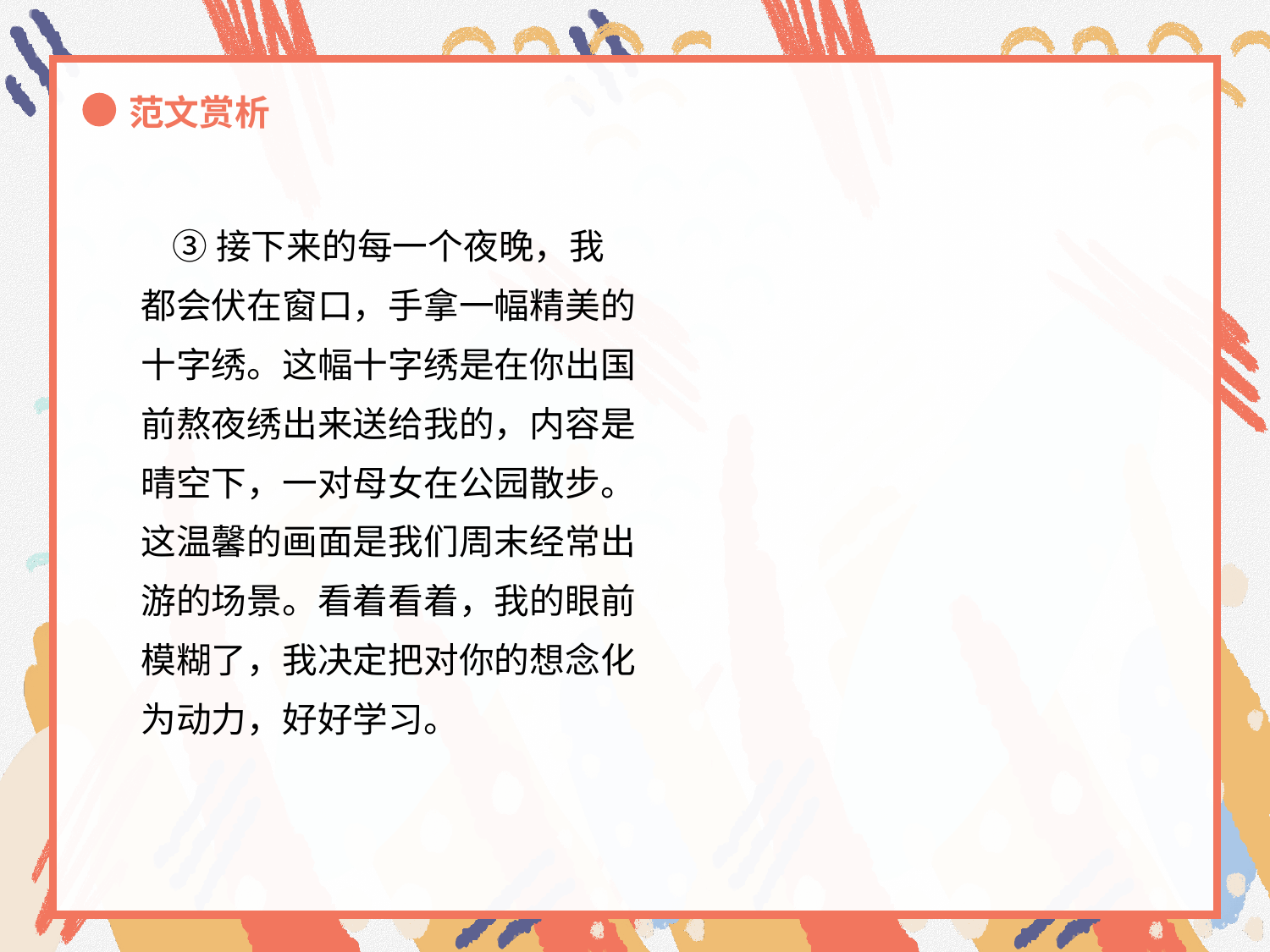

范文赏析

    ③接下来的每一个夜晚，我
都会伏在窗口，手拿一幅精美的
十字绣。这幅十字绣是在你出国
前熬夜绣出来送给我的，内容是
晴空下，一对母女在公园散步。
这温馨的画面是我们周末经常出
游的场景。看着看着，我的眼前
模糊了，我决定把对你的想念化
为动力，好好学习。